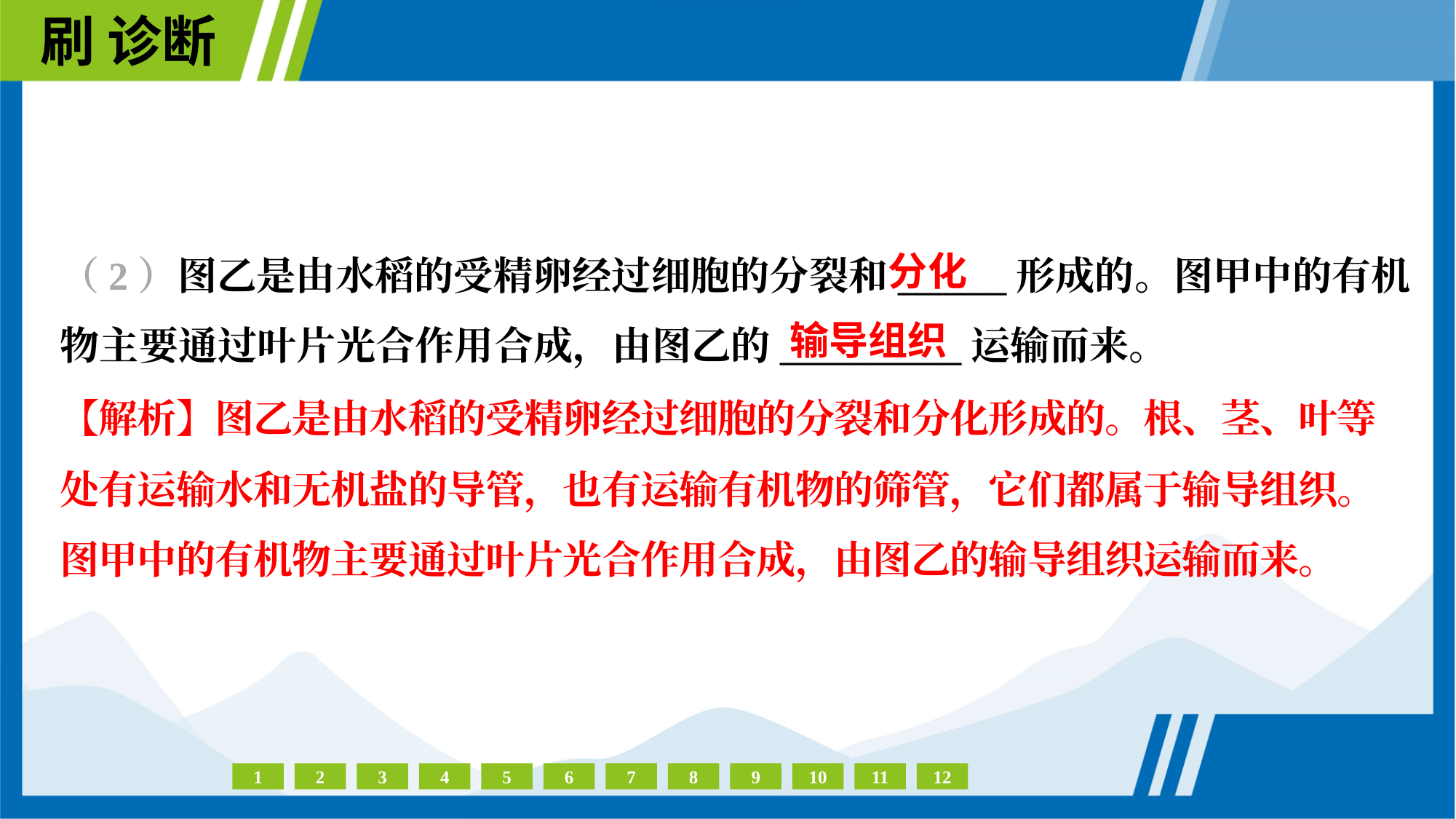

分化
（2）图乙是由水稻的受精卵经过细胞的分裂和______形成的。图甲中的有机
物主要通过叶片光合作用合成，由图乙的__________运输而来。
输导组织
【解析】图乙是由水稻的受精卵经过细胞的分裂和分化形成的。根、茎、叶等
处有运输水和无机盐的导管，也有运输有机物的筛管，它们都属于输导组织。
图甲中的有机物主要通过叶片光合作用合成，由图乙的输导组织运输而来。